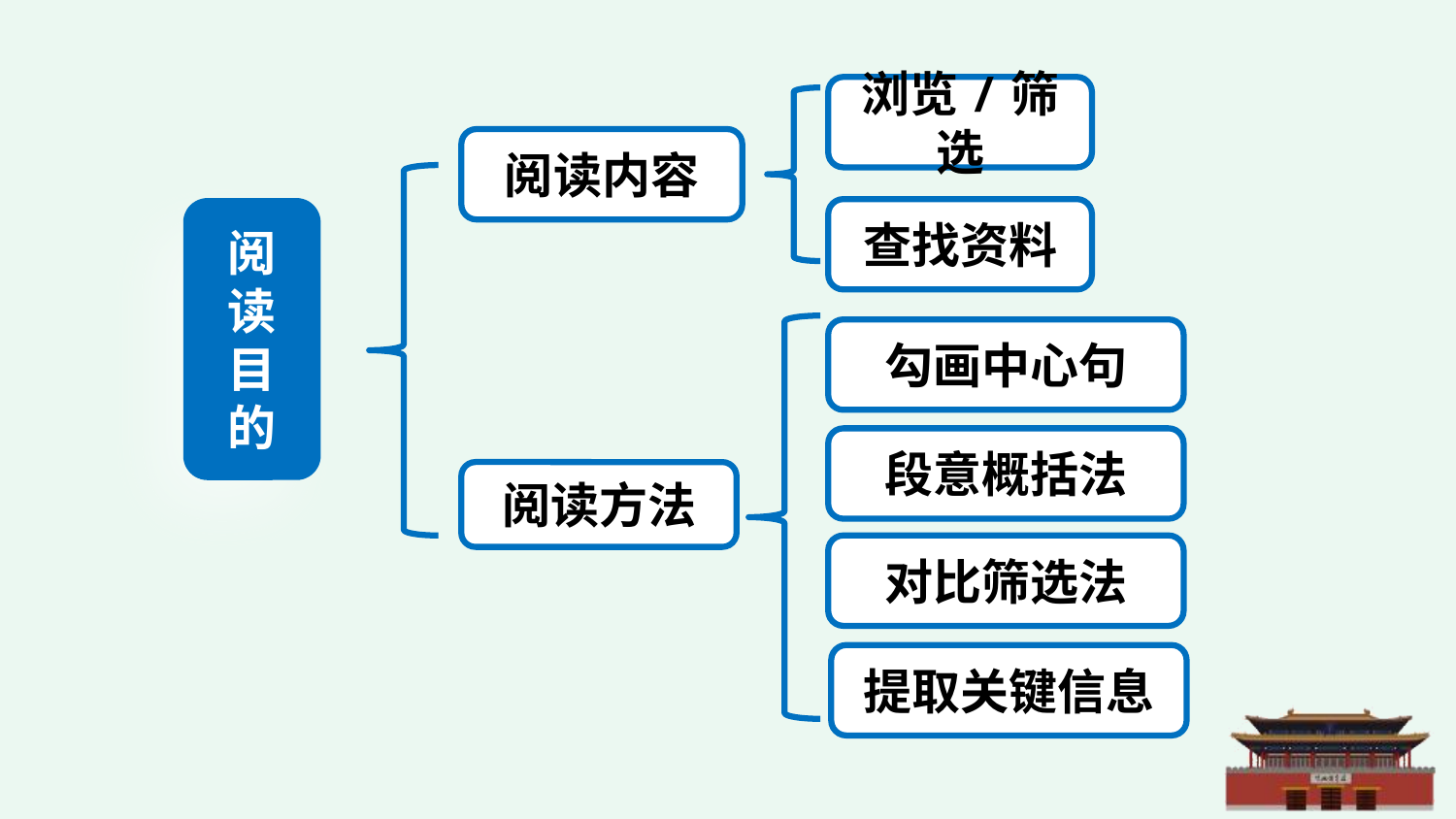

浏览/筛选

阅读内容

查找资料
阅读目的

勾画中心句
段意概括法
阅读方法
对比筛选法
提取关键信息